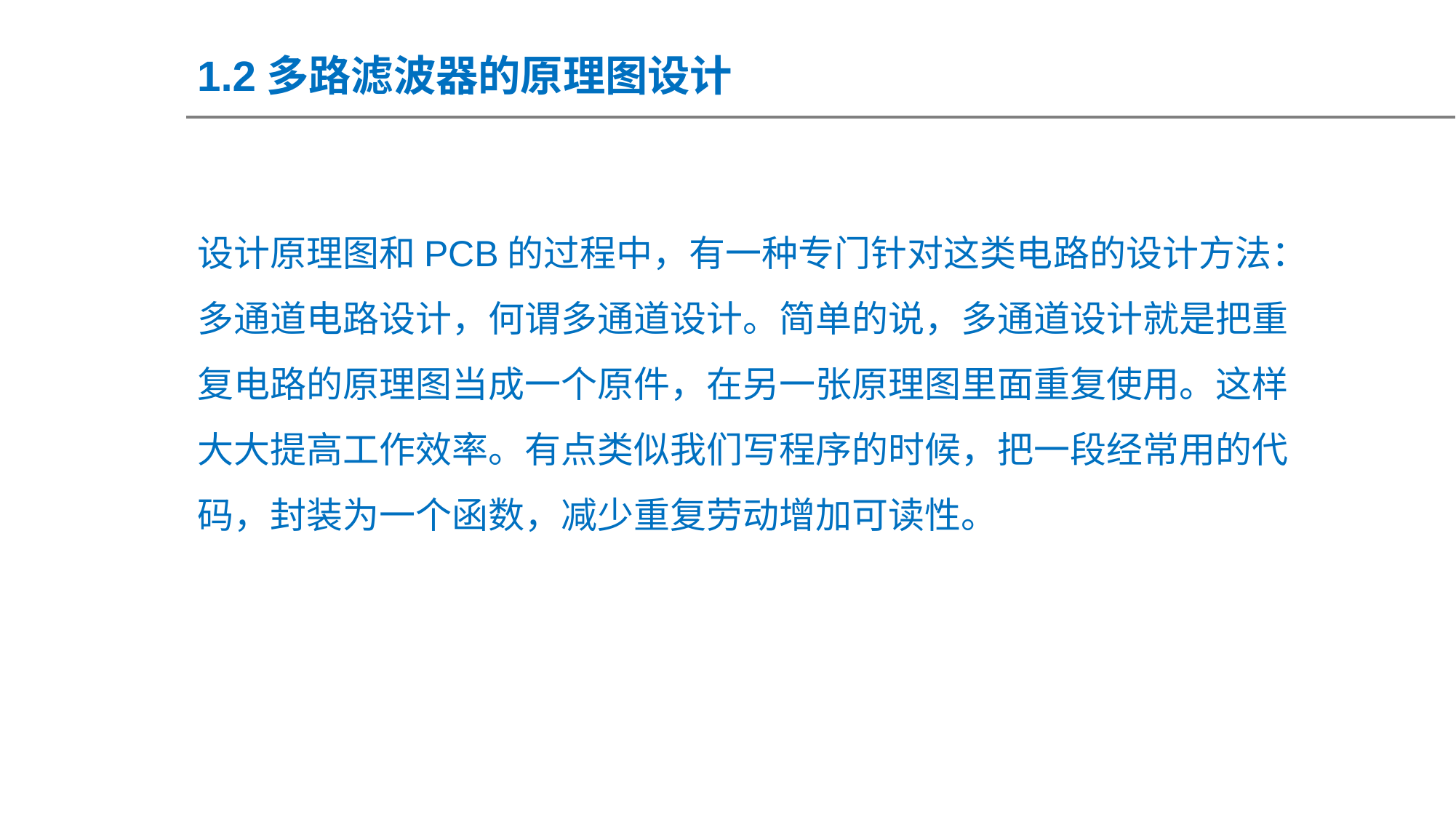

1.2多路滤波器的原理图设计
设计原理图和PCB的过程中，有一种专门针对这类电路的设计方法：多通道电路设计，何谓多通道设计。简单的说，多通道设计就是把重复电路的原理图当成一个原件，在另一张原理图里面重复使用。这样大大提高工作效率。有点类似我们写程序的时候，把一段经常用的代码，封装为一个函数，减少重复劳动增加可读性。